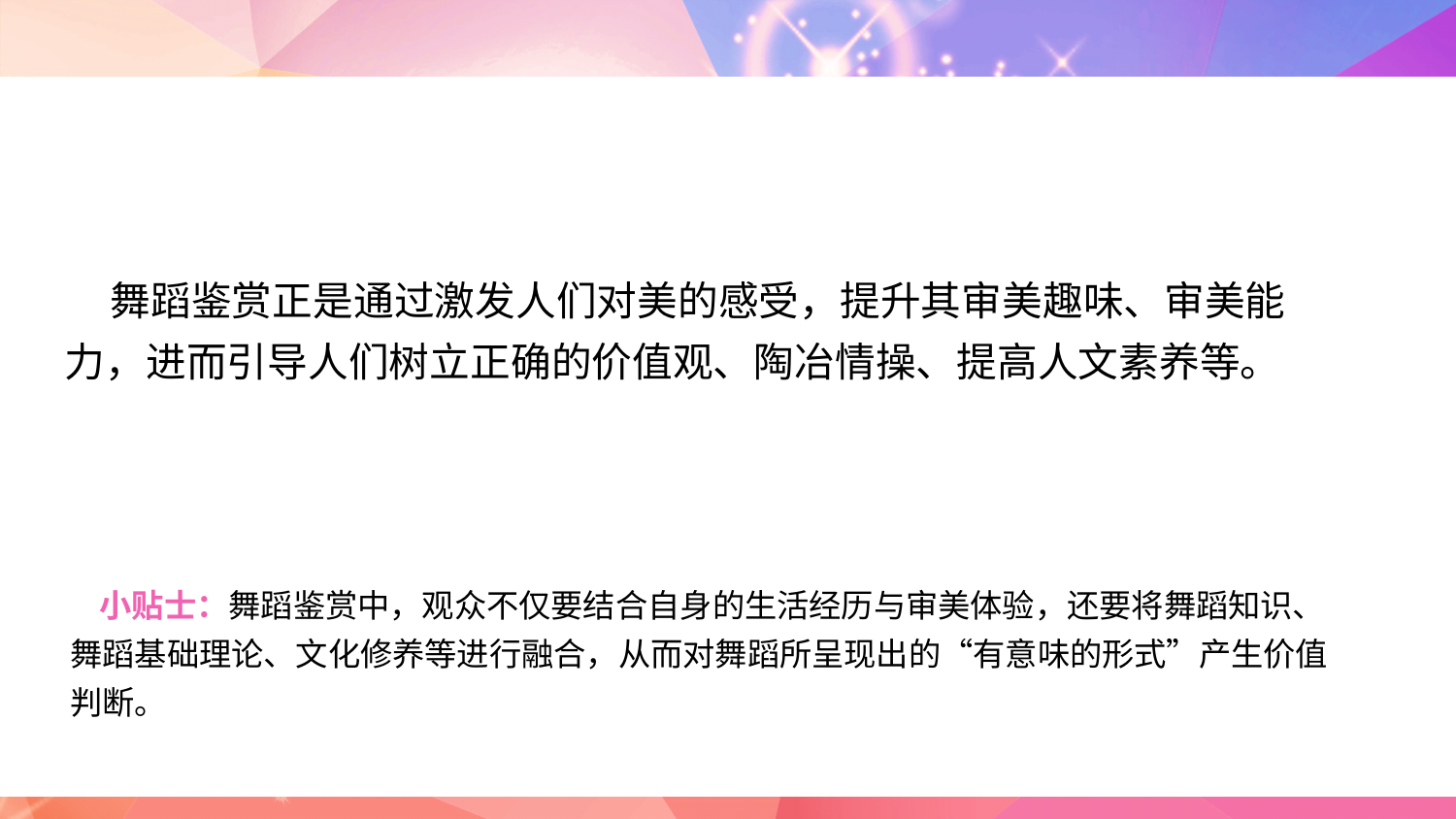

舞蹈鉴赏正是通过激发人们对美的感受，提升其审美趣味、审美能力，进而引导人们树立正确的价值观、陶冶情操、提高人文素养等。
   小贴士：舞蹈鉴赏中，观众不仅要结合自身的生活经历与审美体验，还要将舞蹈知识、舞蹈基础理论、文化修养等进行融合，从而对舞蹈所呈现出的“有意味的形式”产生价值判断。